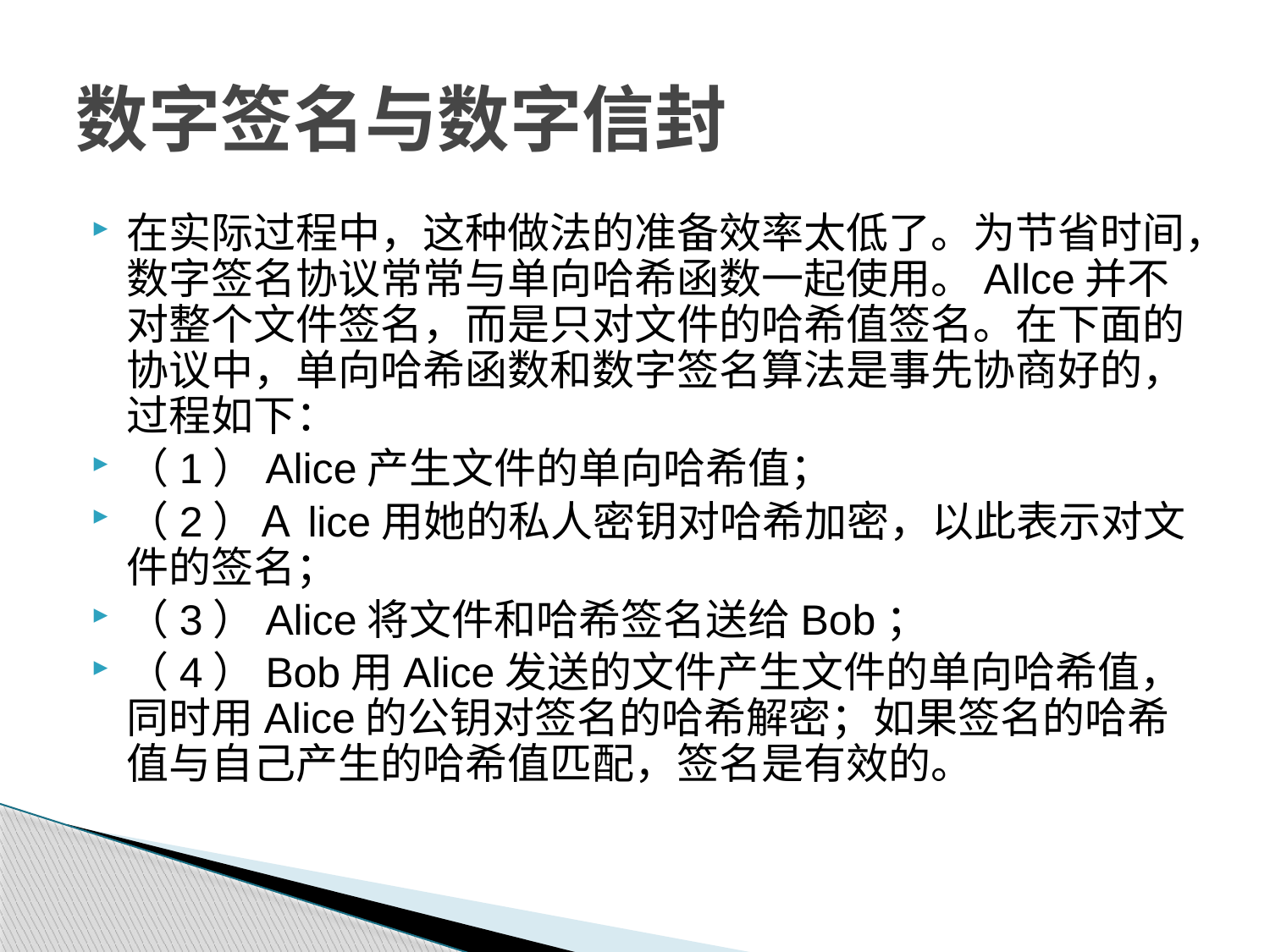

# 数字签名与数字信封
在实际过程中，这种做法的准备效率太低了。为节省时间，数字签名协议常常与单向哈希函数一起使用。Allce并不对整个文件签名，而是只对文件的哈希值签名。在下面的协议中，单向哈希函数和数字签名算法是事先协商好的，过程如下：
（1）Alice产生文件的单向哈希值；
（2）Ａlice用她的私人密钥对哈希加密，以此表示对文件的签名；
（3）Alice将文件和哈希签名送给Bob；
（4）Bob用Alice发送的文件产生文件的单向哈希值，同时用Alice的公钥对签名的哈希解密；如果签名的哈希值与自己产生的哈希值匹配，签名是有效的。